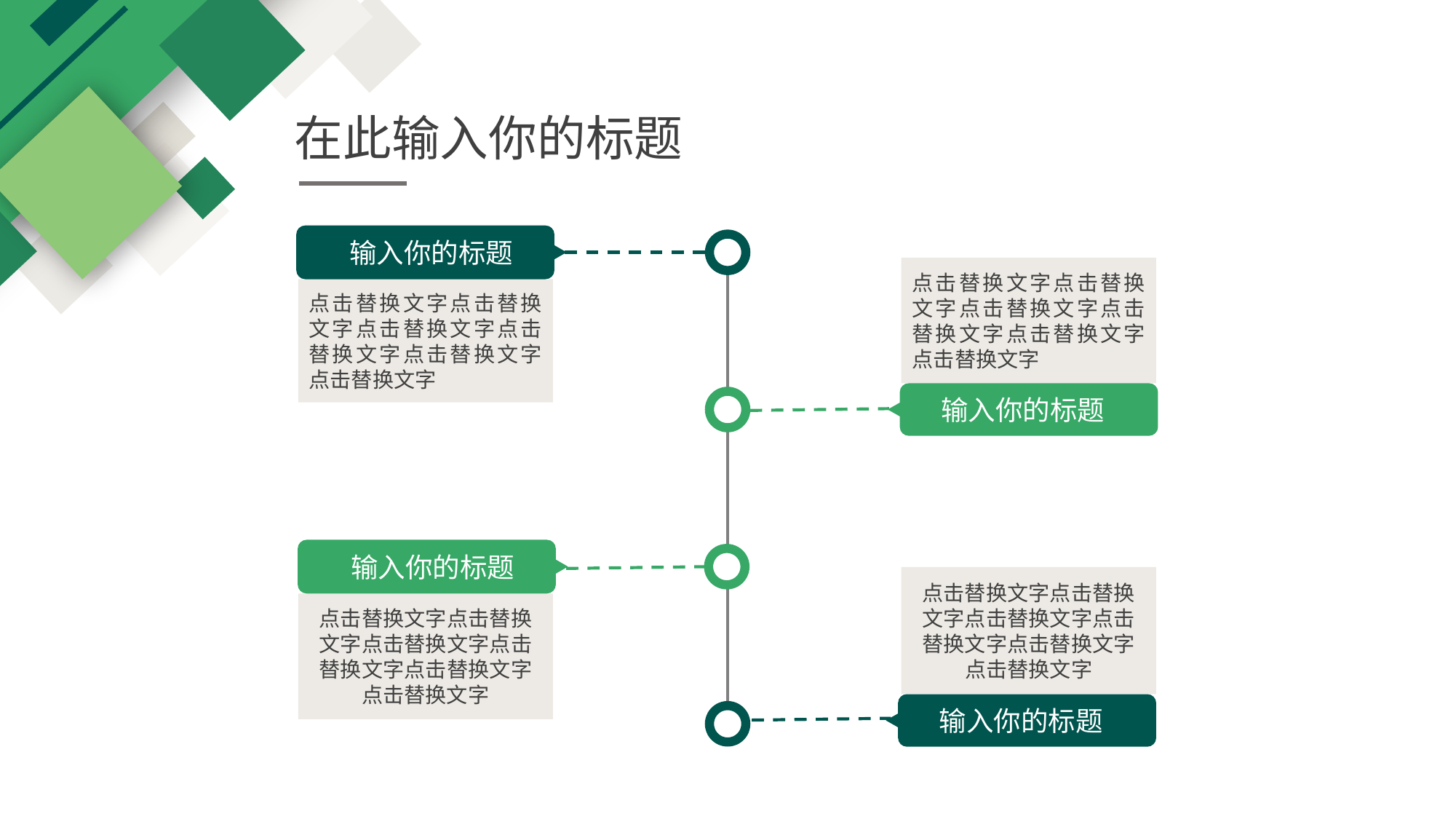

在此输入你的标题
输入你的标题

点击替换文字点击替换文字点击替换文字点击替换文字点击替换文字点击替换文字
点击替换文字点击替换文字点击替换文字点击替换文字点击替换文字点击替换文字
输入你的标题

输入你的标题

点击替换文字点击替换文字点击替换文字点击替换文字点击替换文字点击替换文字
点击替换文字点击替换文字点击替换文字点击替换文字点击替换文字点击替换文字
输入你的标题